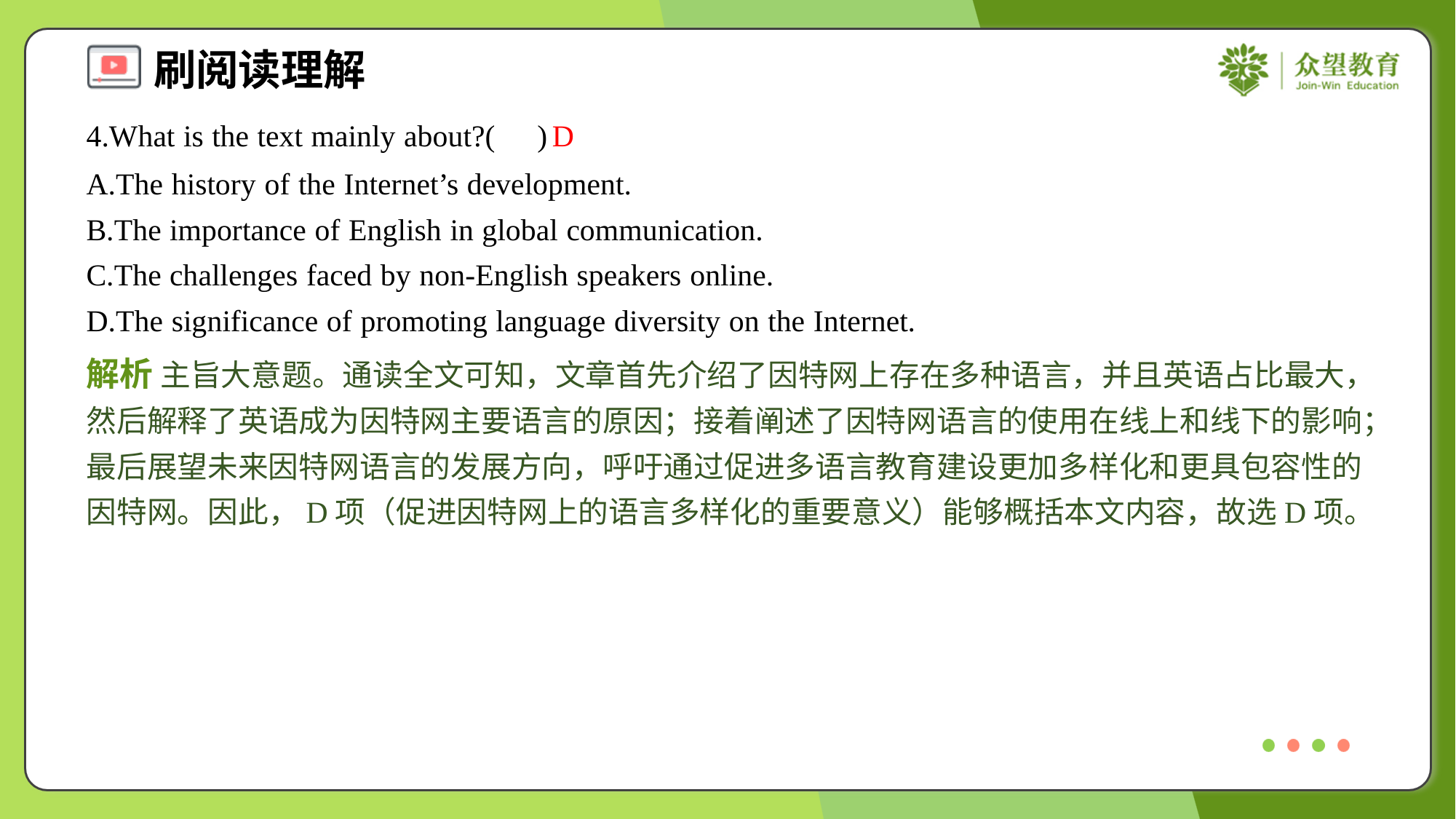

4.What is the text mainly about?(     )
D
A.The history of the Internet’s development.
B.The importance of English in global communication.
C.The challenges faced by non-English speakers online.
D.The significance of promoting language diversity on the Internet.
解析 主旨大意题。通读全文可知，文章首先介绍了因特网上存在多种语言，并且英语占比最大，然后解释了英语成为因特网主要语言的原因；接着阐述了因特网语言的使用在线上和线下的影响；最后展望未来因特网语言的发展方向，呼吁通过促进多语言教育建设更加多样化和更具包容性的因特网。因此，D项（促进因特网上的语言多样化的重要意义）能够概括本文内容，故选D项。